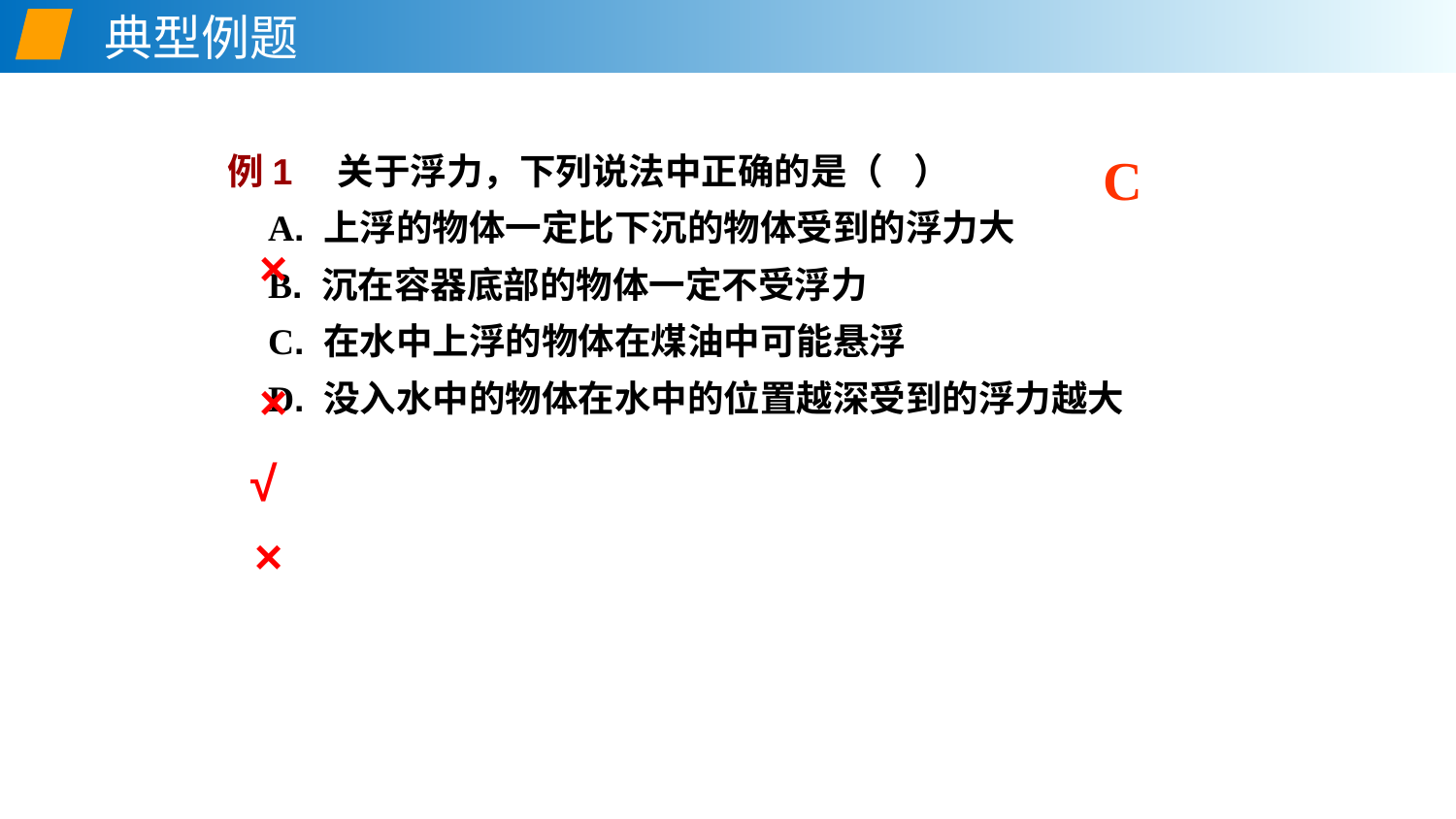

典型例题
例1　关于浮力，下列说法中正确的是（   ）
    A. 上浮的物体一定比下沉的物体受到的浮力大
    B. 沉在容器底部的物体一定不受浮力
    C. 在水中上浮的物体在煤油中可能悬浮
    D. 没入水中的物体在水中的位置越深受到的浮力越大
C
×
×
√
×